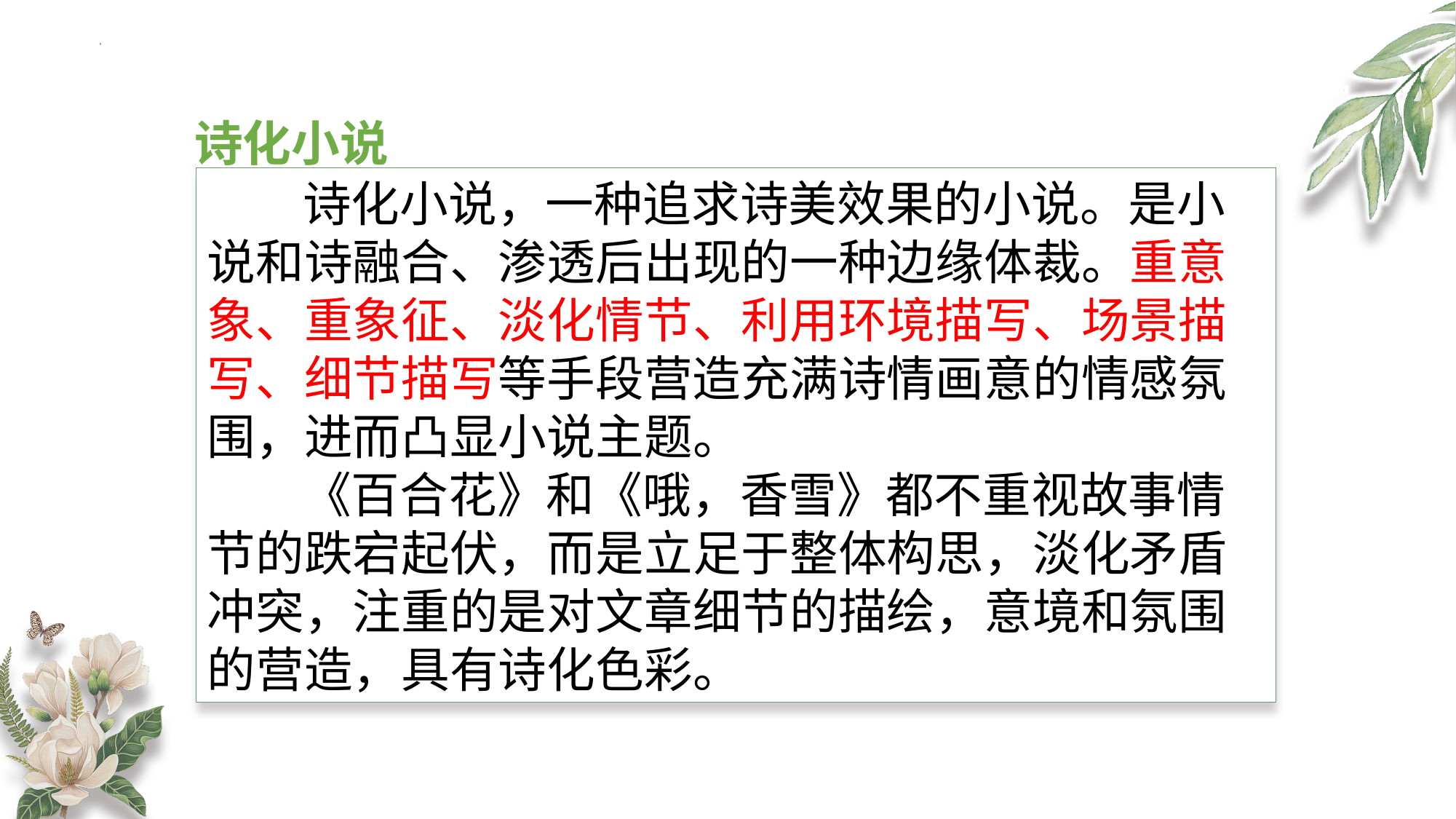

诗化小说
诗化小说，一种追求诗美效果的小说。是小说和诗融合、渗透后出现的一种边缘体裁。重意象、重象征、淡化情节、利用环境描写、场景描写、细节描写等手段营造充满诗情画意的情感氛围，进而凸显小说主题。
《百合花》和《哦，香雪》都不重视故事情节的跌宕起伏，而是立足于整体构思，淡化矛盾冲突，注重的是对文章细节的描绘，意境和氛围的营造，具有诗化色彩。